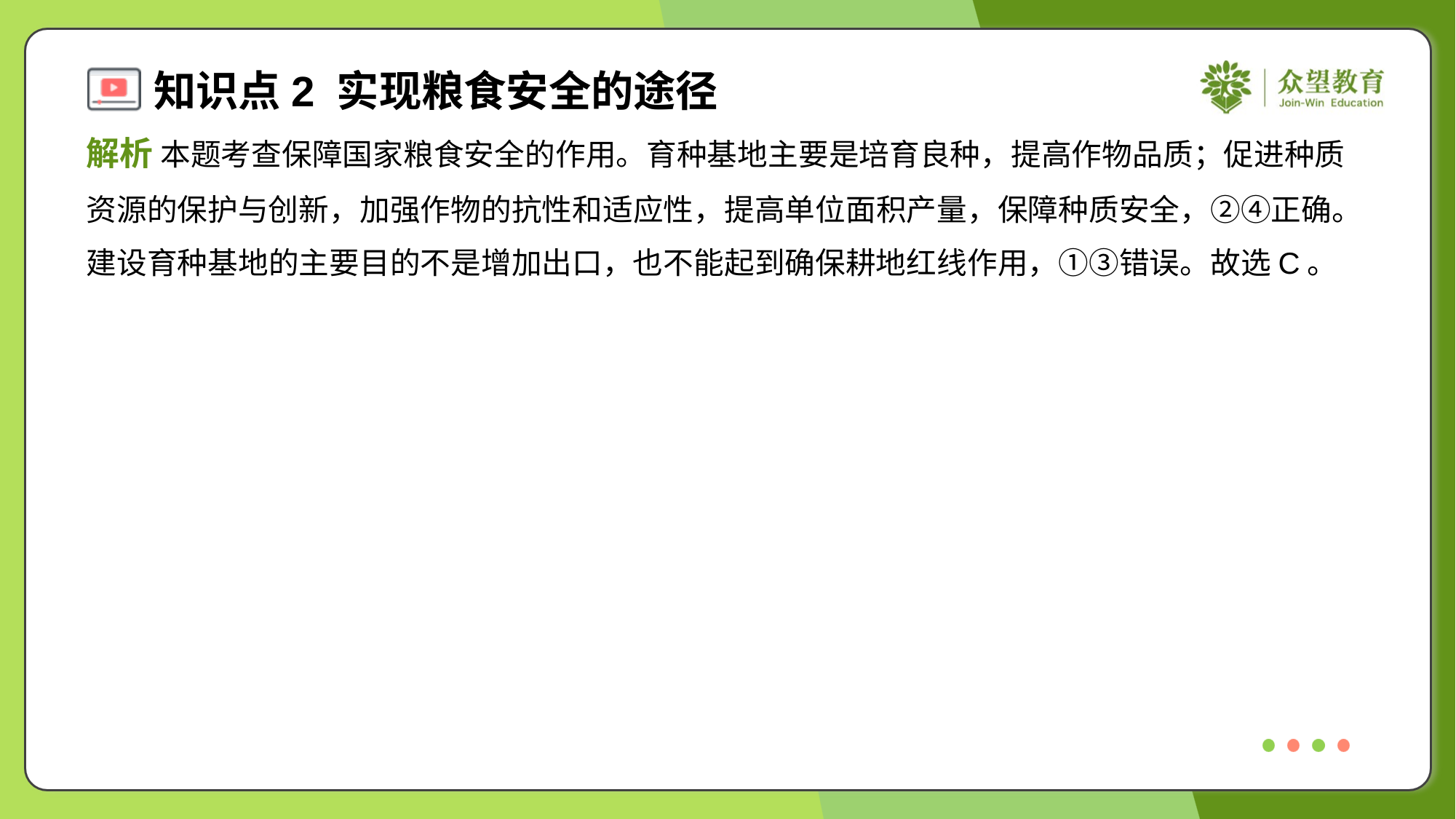

解析 本题考查保障国家粮食安全的作用。育种基地主要是培育良种，提高作物品质；促进种质
资源的保护与创新，加强作物的抗性和适应性，提高单位面积产量，保障种质安全，②④正确。
建设育种基地的主要目的不是增加出口，也不能起到确保耕地红线作用，①③错误。故选C。